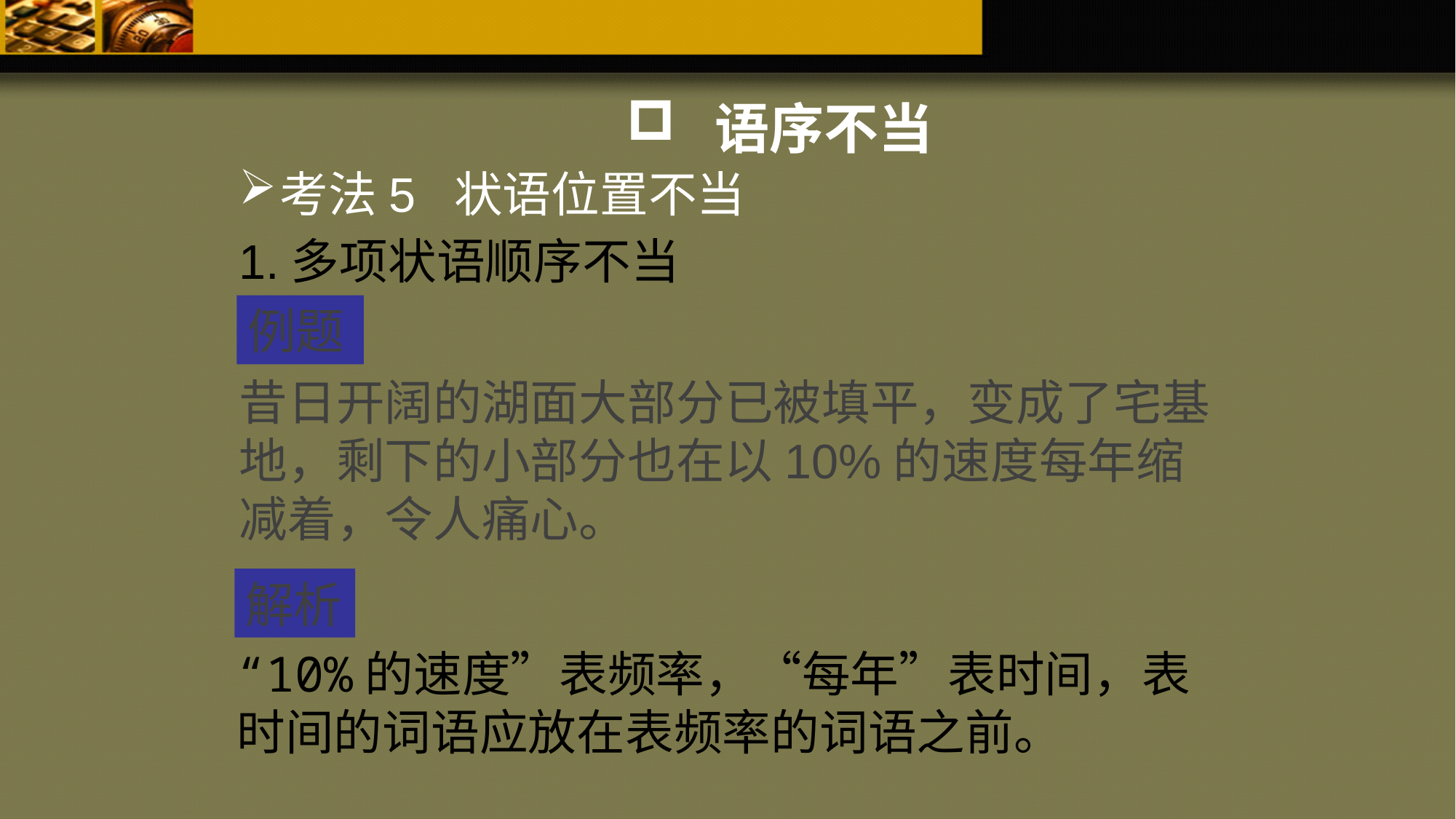

语序不当
考法5  状语位置不当
1.多项状语顺序不当
例题
昔日开阔的湖面大部分已被填平，变成了宅基地，剩下的小部分也在以10%的速度每年缩减着，令人痛心。
解析
“10%的速度”表频率，“每年”表时间，表时间的词语应放在表频率的词语之前。